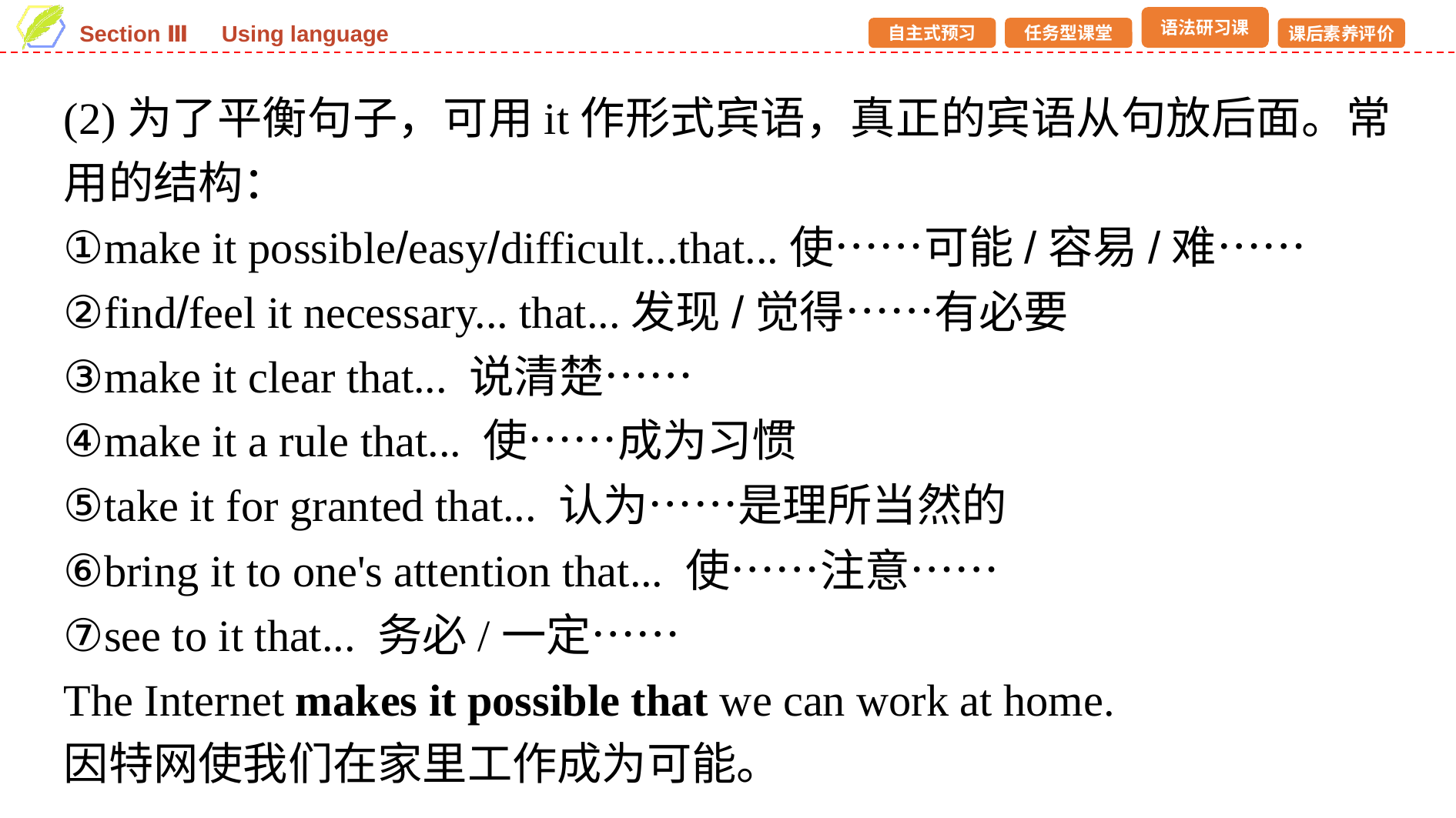

(2)为了平衡句子，可用it作形式宾语，真正的宾语从句放后面。常用的结构：
①make it possible/easy/difficult...that...使……可能/容易/难……
②find/feel it necessary... that...发现/觉得……有必要
③make it clear that... 说清楚……
④make it a rule that... 使……成为习惯
⑤take it for granted that... 认为……是理所当然的
⑥bring it to one's attention that... 使……注意……
⑦see to it that... 务必/一定……
The Internet makes it possible that we can work at home.
因特网使我们在家里工作成为可能。